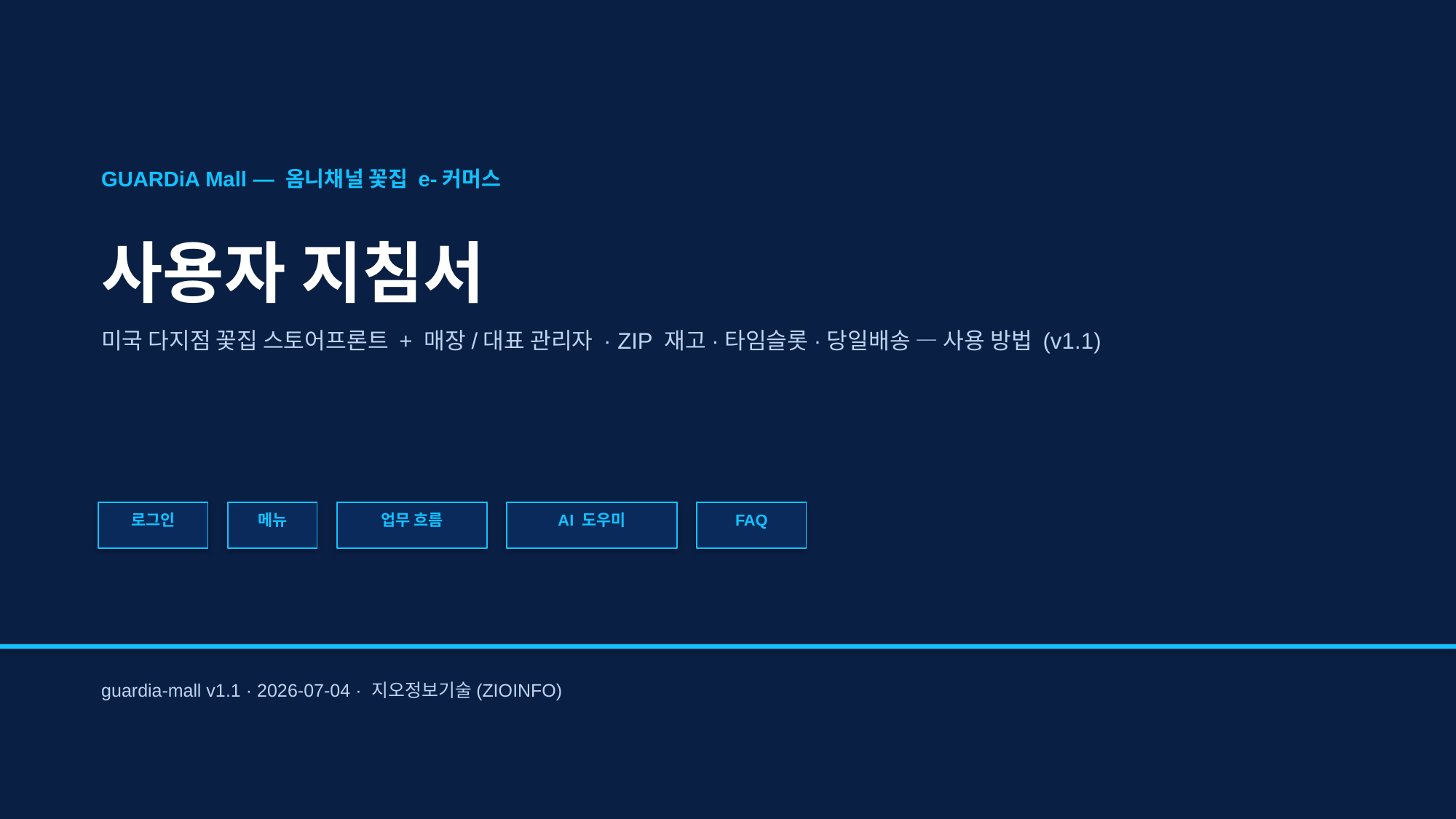

GUARDiA Mall — 옴니채널 꽃집 e-커머스
사용자 지침서
미국 다지점 꽃집 스토어프론트 + 매장/대표 관리자 · ZIP 재고·타임슬롯·당일배송 — 사용 방법 (v1.1)

로그인
메뉴
업무 흐름
AI 도우미
FAQ

guardia-mall v1.1 · 2026-07-04 · 지오정보기술(ZIOINFO)